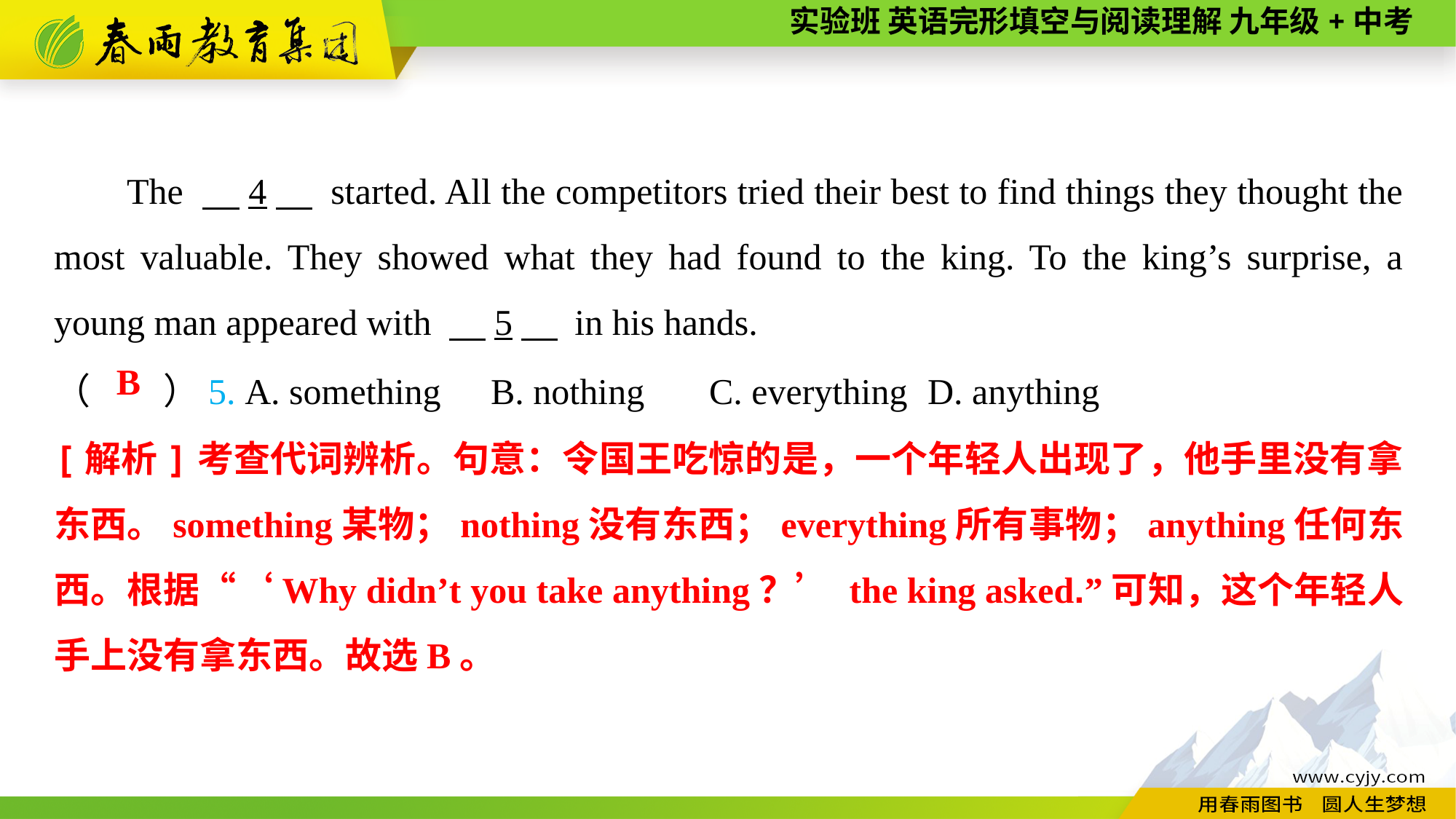

The 　4　 started. All the competitors tried their best to find things they thought the most valuable. They showed what they had found to the king. To the king’s surprise, a young man appeared with 　5　 in his hands.
（　　）5. A. something	B. nothing	C. everything	D. anything
B
[解析]考查代词辨析。句意：令国王吃惊的是，一个年轻人出现了，他手里没有拿东西。something某物；nothing没有东西；everything所有事物；anything任何东西。根据“‘Why didn’t you take anything？’ the king asked.”可知，这个年轻人手上没有拿东西。故选B。